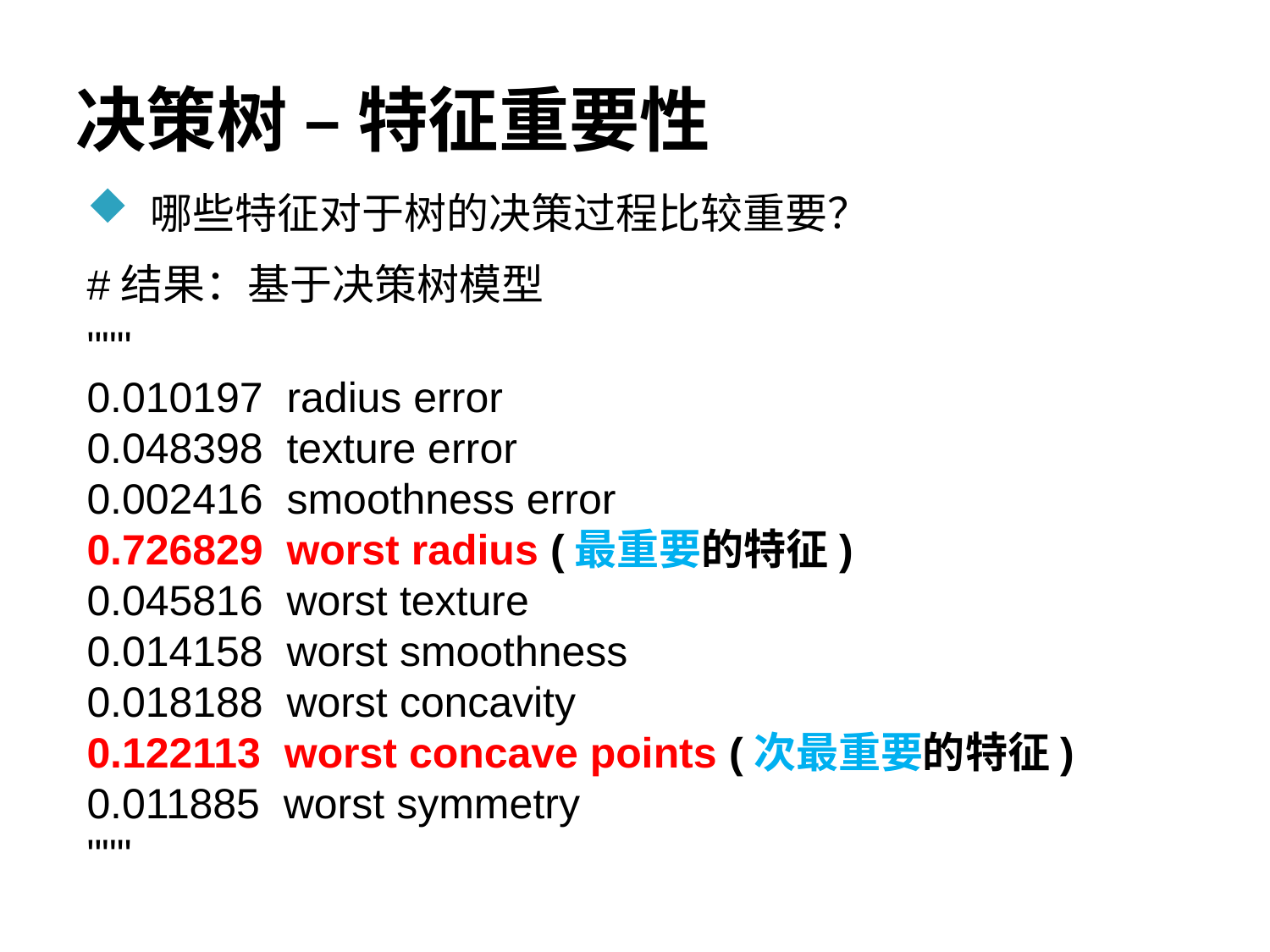

# 决策树 – 特征重要性
哪些特征对于树的决策过程比较重要？
#结果：基于决策树模型
"""
0.010197  radius error
0.048398  texture error
0.002416  smoothness error
0.726829  worst radius (最重要的特征)
0.045816  worst texture
0.014158  worst smoothness
0.018188  worst concavity
0.122113  worst concave points (次最重要的特征)
0.011885  worst symmetry
"""